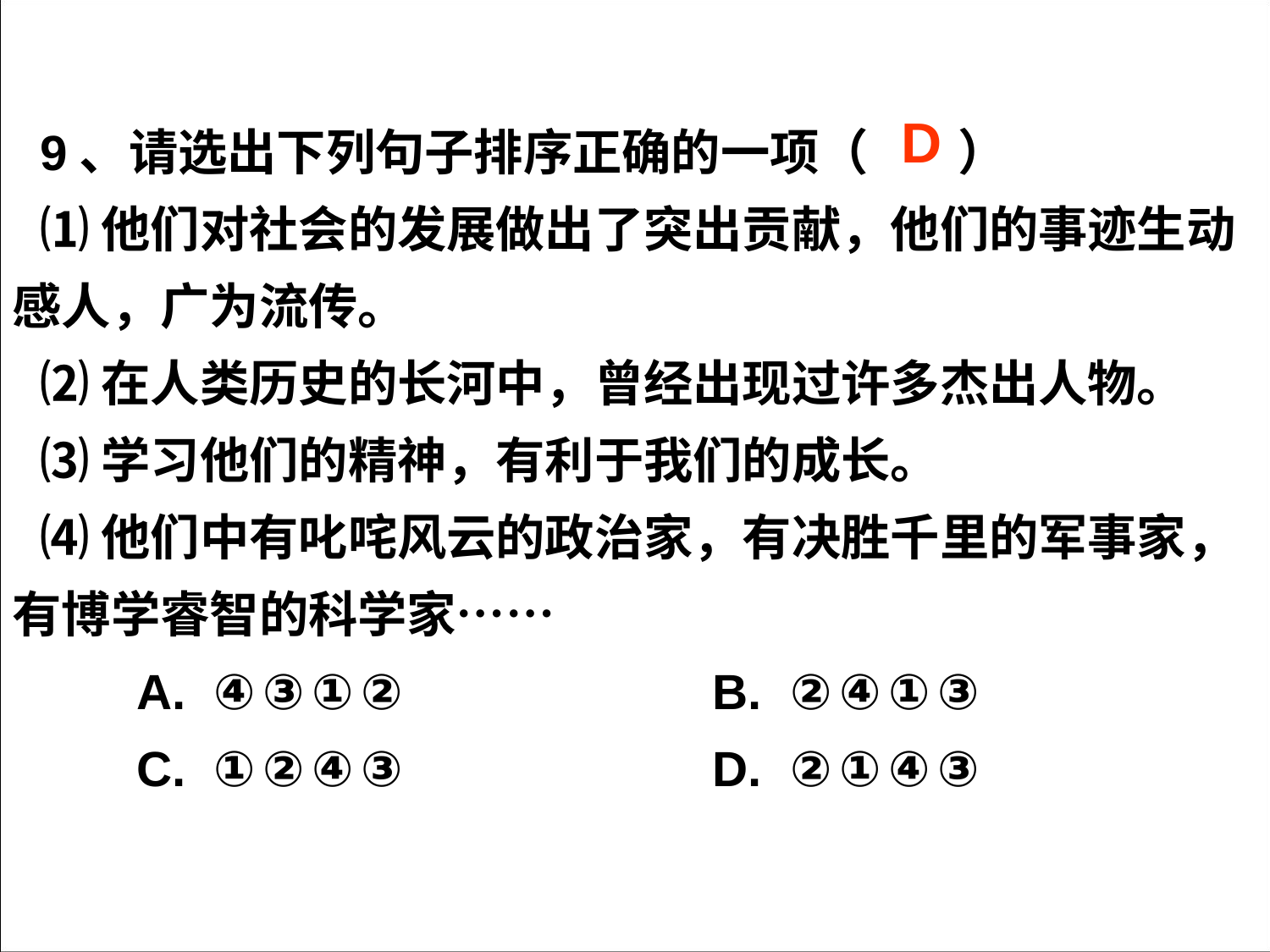

9、请选出下列句子排序正确的一项（        ）
⑴他们对社会的发展做出了突出贡献，他们的事迹生动感人，广为流传。
⑵在人类历史的长河中，曾经出现过许多杰出人物。
⑶学习他们的精神，有利于我们的成长。
⑷他们中有叱咤风云的政治家，有决胜千里的军事家，有博学睿智的科学家……
       A.  ④③①②                      B.  ②④①③
       C.  ①②④③                      D.  ②①④③
D